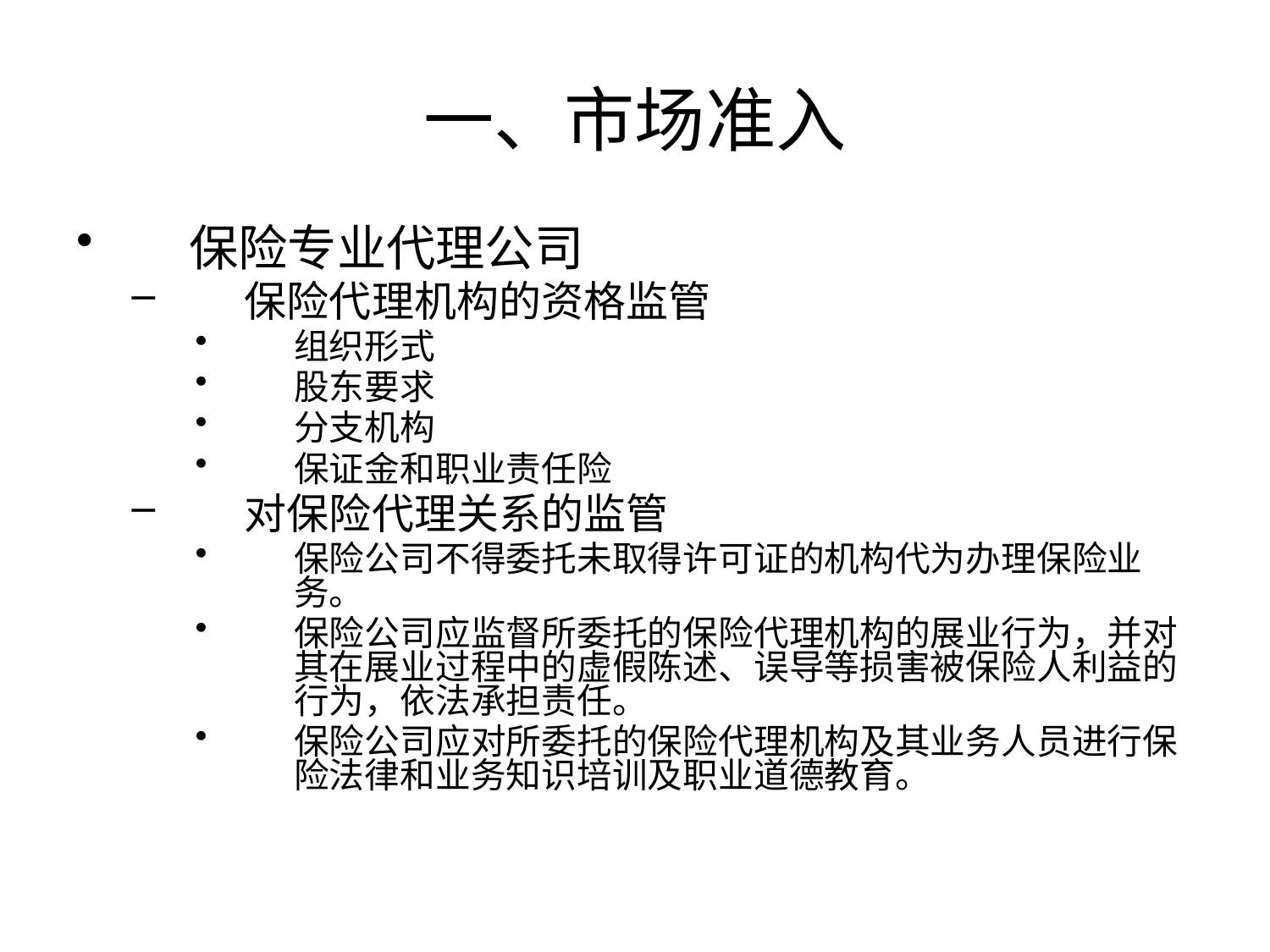

# 一、市场准入
保险专业代理公司
保险代理机构的资格监管
组织形式
股东要求
分支机构
保证金和职业责任险
对保险代理关系的监管
保险公司不得委托未取得许可证的机构代为办理保险业务。
保险公司应监督所委托的保险代理机构的展业行为，并对其在展业过程中的虚假陈述、误导等损害被保险人利益的行为，依法承担责任。
保险公司应对所委托的保险代理机构及其业务人员进行保险法律和业务知识培训及职业道德教育。